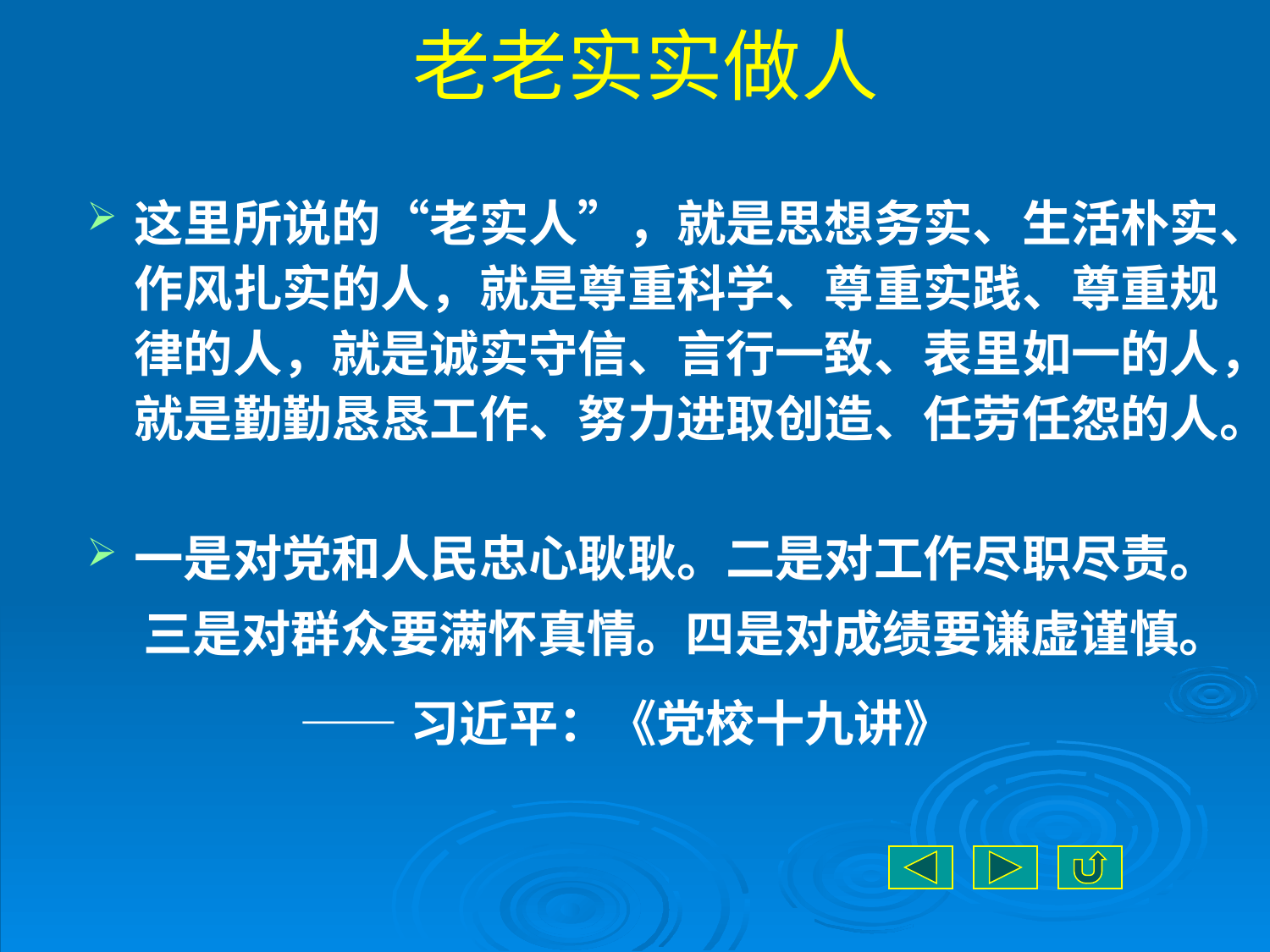

# 老老实实做人
这里所说的“老实人”，就是思想务实、生活朴实、作风扎实的人，就是尊重科学、尊重实践、尊重规律的人，就是诚实守信、言行一致、表里如一的人，就是勤勤恳恳工作、努力进取创造、任劳任怨的人。
一是对党和人民忠心耿耿。二是对工作尽职尽责。
    三是对群众要满怀真情。四是对成绩要谦虚谨慎。
                   ——习近平：《党校十九讲》